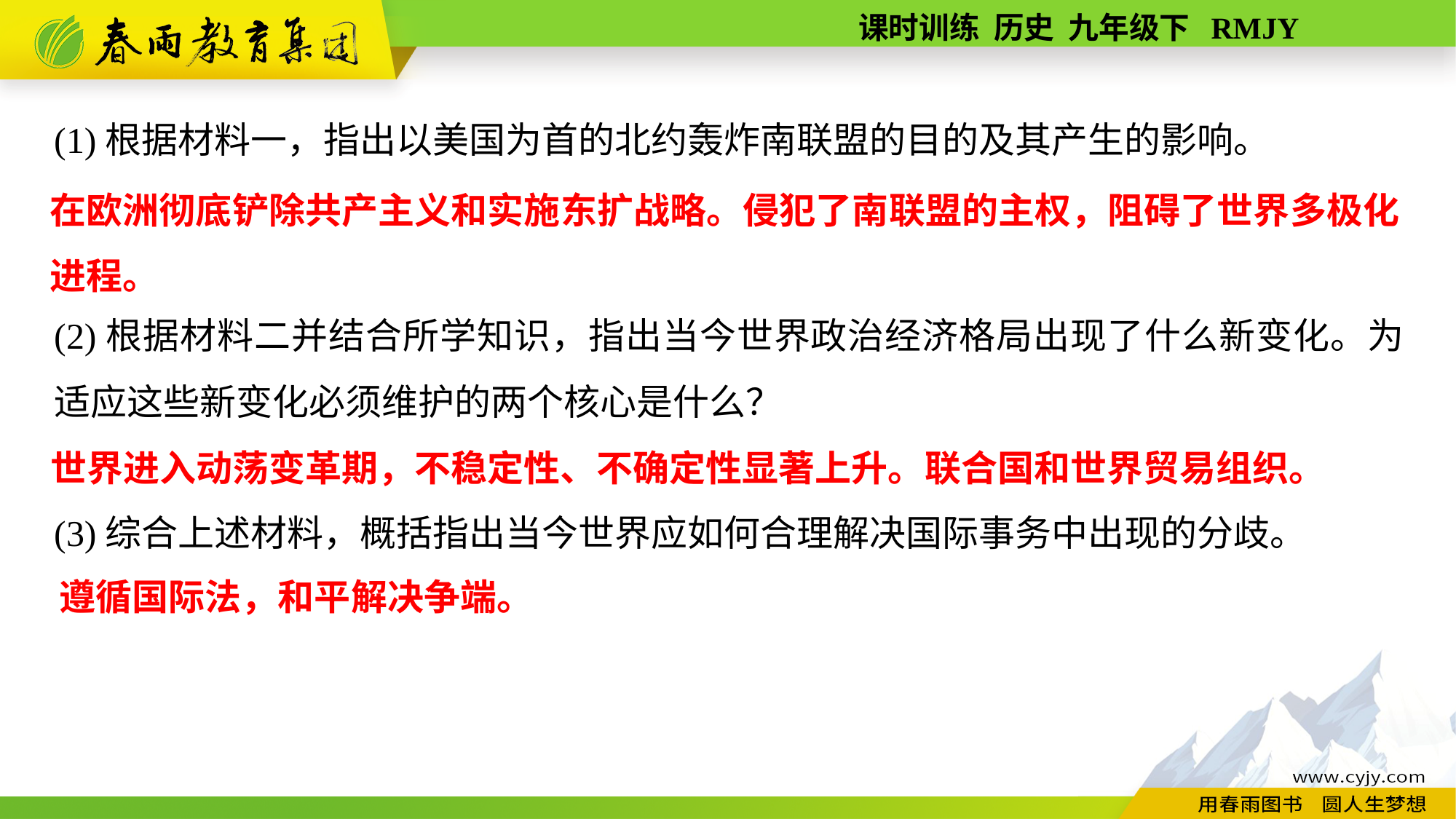

(1)根据材料一，指出以美国为首的北约轰炸南联盟的目的及其产生的影响。

(2)根据材料二并结合所学知识，指出当今世界政治经济格局出现了什么新变化。为适应这些新变化必须维护的两个核心是什么？

(3)综合上述材料，概括指出当今世界应如何合理解决国际事务中出现的分歧。
在欧洲彻底铲除共产主义和实施东扩战略。侵犯了南联盟的主权，阻碍了世界多极化进程。
世界进入动荡变革期，不稳定性、不确定性显著上升。联合国和世界贸易组织。
遵循国际法，和平解决争端。